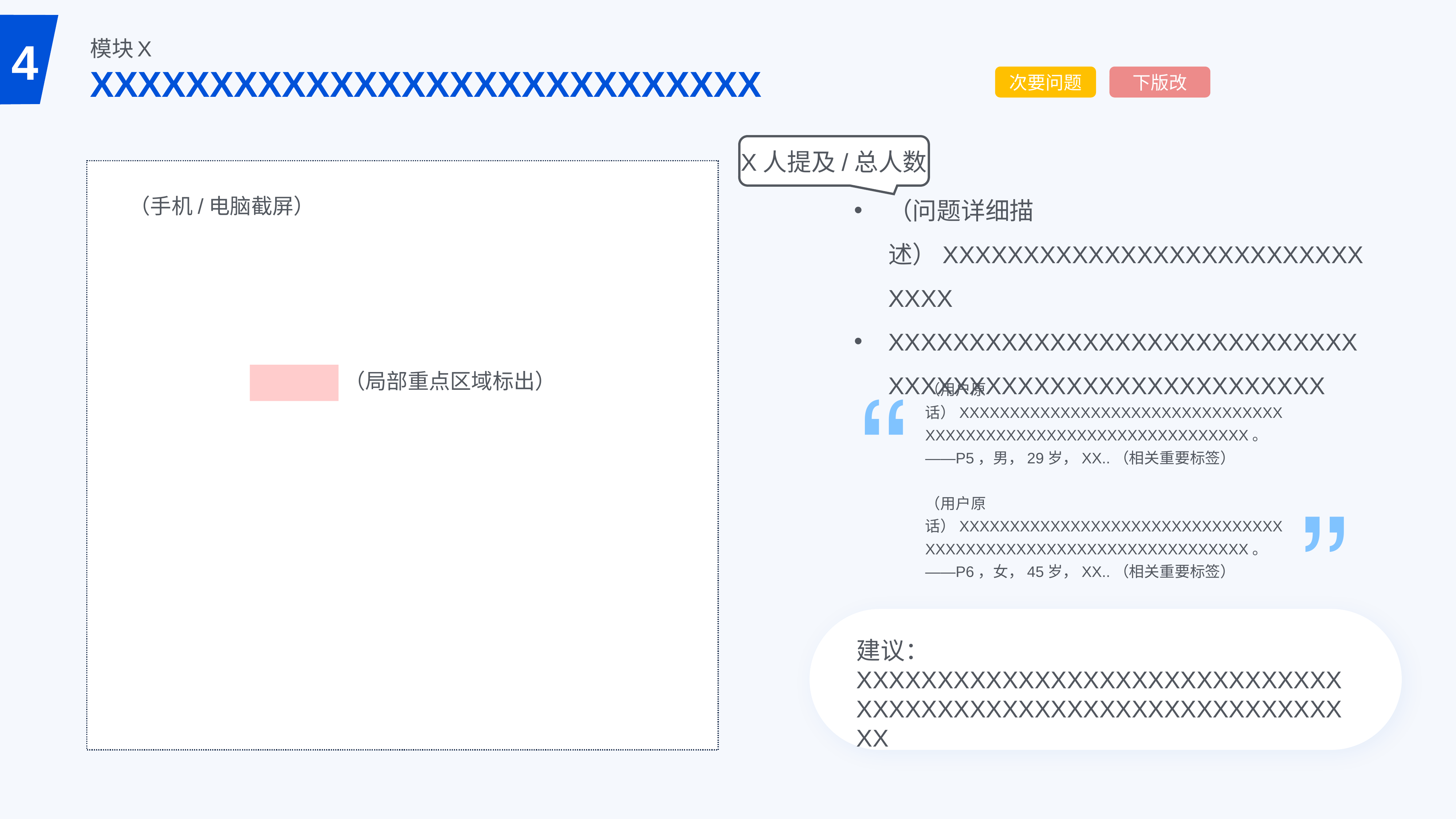

4
# 模块X XXXXXXXXXXXXXXXXXXXXXXXXXXXX
次要问题
下版改
X人提及/总人数

（问题详细描述）XXXXXXXXXXXXXXXXXXXXXXXXXXXXXX
XXXXXXXXXXXXXXXXXXXXXXXXXXXXXXXXXXXXXXXXXXXXXXXXXXXXXXXX

（手机/电脑截屏）
“

（局部重点区域标出）
（用户原话）XXXXXXXXXXXXXXXXXXXXXXXXXXXXXXXXXXXXXXXXXXXXXXXXXXXXXXXXXXXXXXXX。
——P5，男，29岁，XX..（相关重要标签）

（用户原话）XXXXXXXXXXXXXXXXXXXXXXXXXXXXXXXXXXXXXXXXXXXXXXXXXXXXXXXXXXXXXXXX。
——P6，女，45岁，XX..（相关重要标签）
”

建议：XXXXXXXXXXXXXXXXXXXXXXXXXXXXXXXXXXXXXXXXXXXXXXXXXXXXXXXXXXXXXX